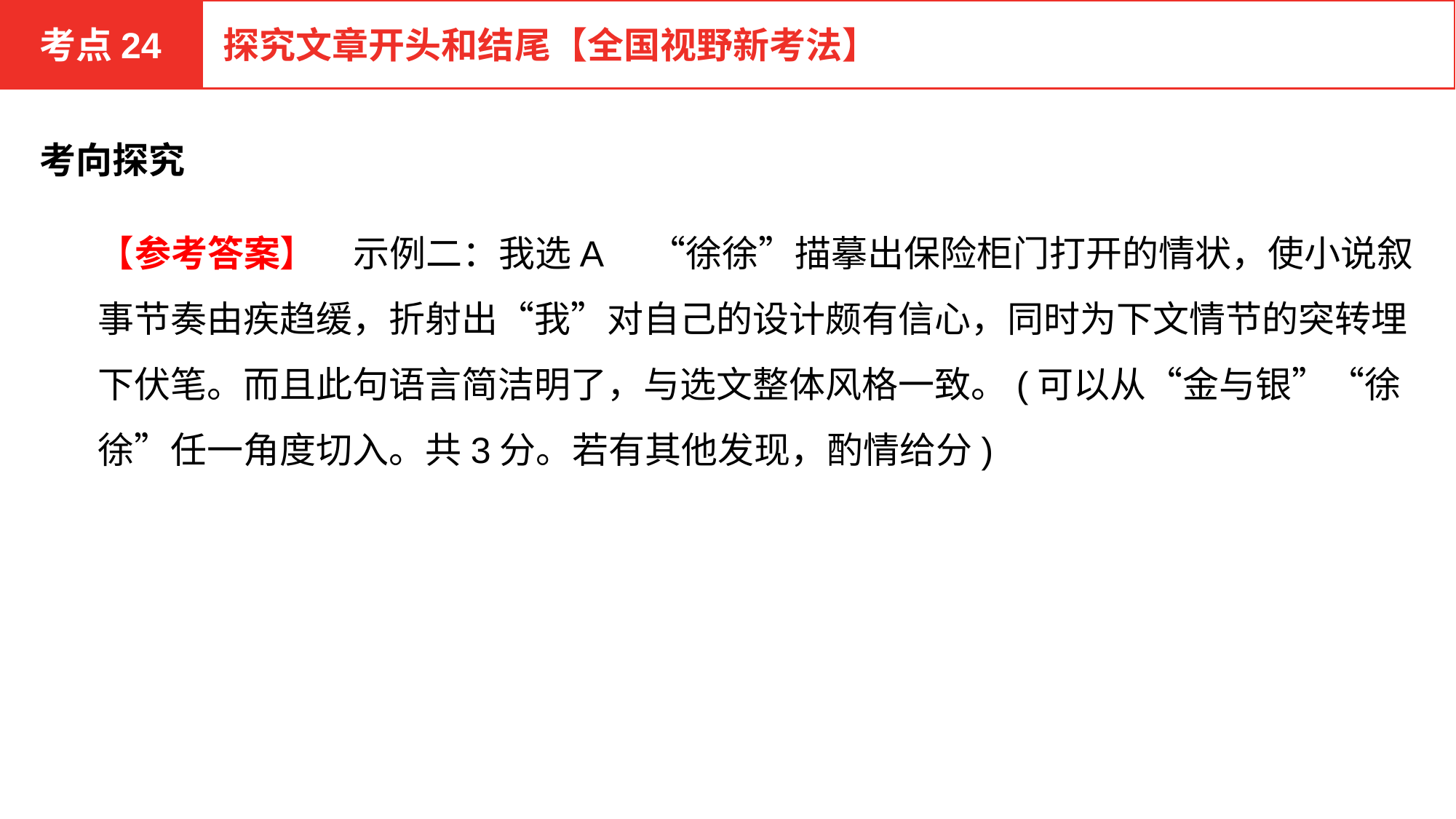

考点24
探究文章开头和结尾【全国视野新考法】
考向探究

【参考答案】　示例二：我选A　“徐徐”描摹出保险柜门打开的情状，使小说叙事节奏由疾趋缓，折射出“我”对自己的设计颇有信心，同时为下文情节的突转埋下伏笔。而且此句语言简洁明了，与选文整体风格一致。(可以从“金与银”“徐徐”任一角度切入。共3分。若有其他发现，酌情给分)